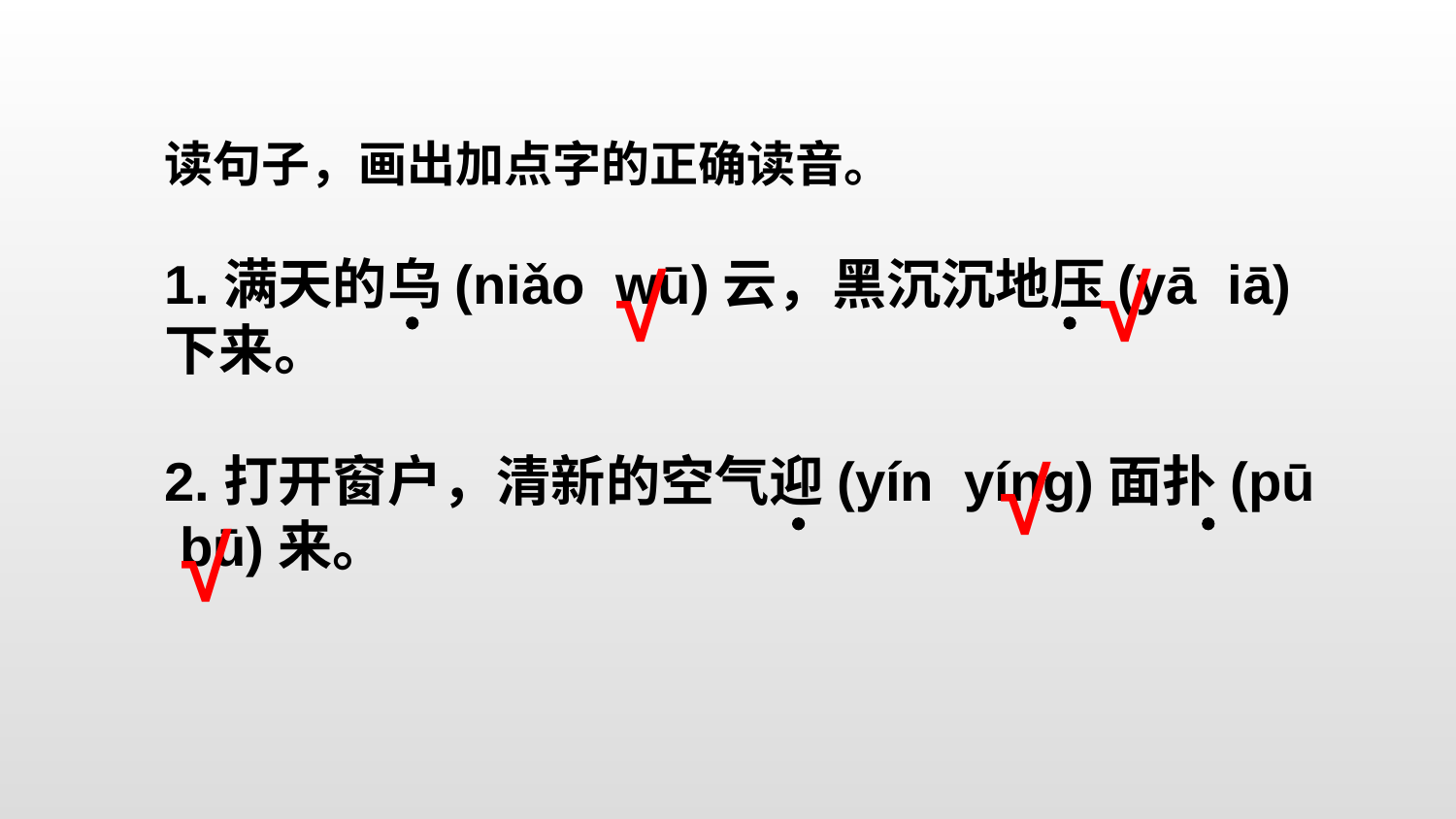

读句子，画出加点字的正确读音。

1.满天的乌(niǎo  wū)云，黑沉沉地压(yā  iā)下来。

2.打开窗户，清新的空气迎(yín  yíng)面扑(pū  bū)来。
√
√

√
√